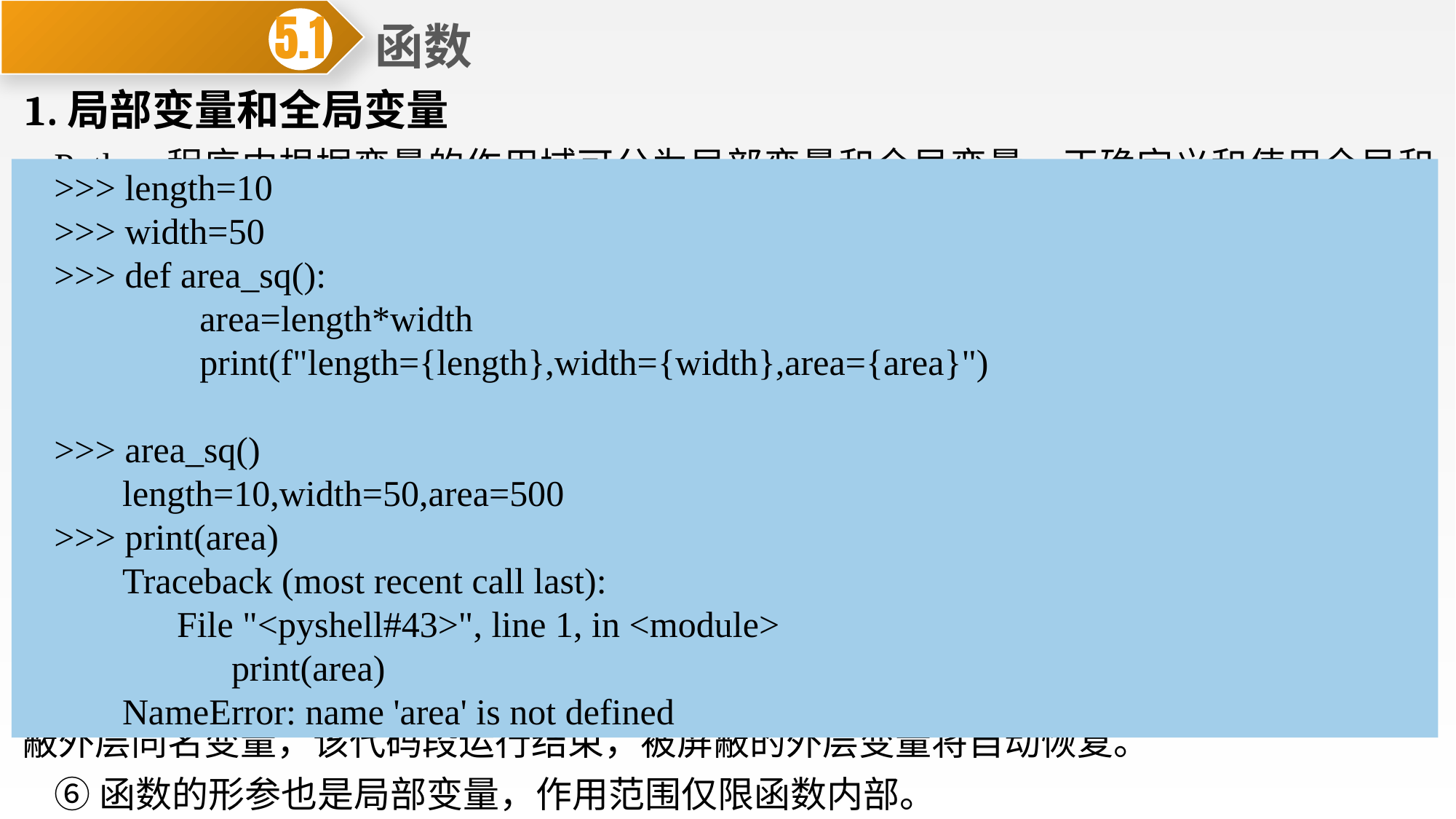

函数

5.1
1.局部变量和全局变量
Python程序中根据变量的作用域可分为局部变量和全局变量。正确定义和使用全局和局部变量，能提高程序的鲁棒性和开发效率。说明：
①作用范围：全局变量，是指可以在整个程序范围内访问的变量，即使是程序中各函数内部也可以进行访。局部变量是指在模块、类或函数等相对独立代码段区域内声明的普通变量，仅在在这些区域代码段或更内层的代码段内有效，外层无权访问。
②生命周期：全局变量在整个程序运行过程中都有效，除非通过显式操作进行删除。局部变量在创建它的代码段运行时有效，当该代码段运行结束时，自动清除。
③在主程序段定义的变量，将在整个程序中有效，相当于全局变量。
④全局变量通常在函数定义前进行赋值，这样做可以扩展变量在整个程序文件中的作用范围。
⑤局部变量与外层代码段定义的同名变量没有关系，且在所处的代码段运行时自动屏蔽外层同名变量，该代码段运行结束，被屏蔽的外层变量将自动恢复。
⑥函数的形参也是局部变量，作用范围仅限函数内部。
>>> length=10
>>> width=50
>>> def area_sq():
                area=length*width
                print(f"length={length},width={width},area={area}")

>>> area_sq()
    length=10,width=50,area=500
>>> print(area)
    Traceback (most recent call last):
          File "<pyshell#43>", line 1, in <module>
                print(area)
    NameError: name 'area' is not defined